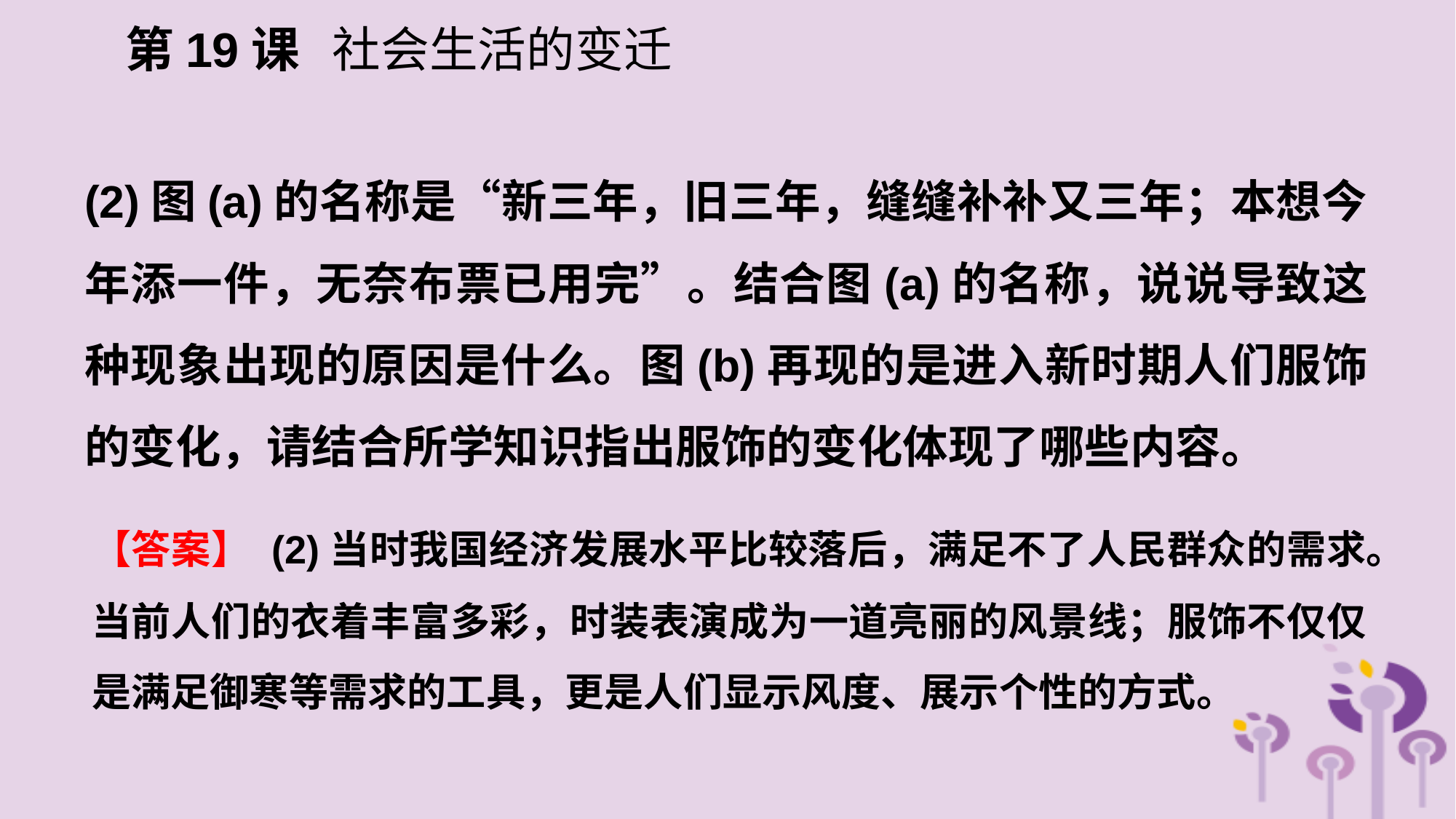

第19课   社会生活的变迁
(2)图(a)的名称是“新三年，旧三年，缝缝补补又三年；本想今年添一件，无奈布票已用完”。结合图(a)的名称，说说导致这种现象出现的原因是什么。图(b)再现的是进入新时期人们服饰的变化，请结合所学知识指出服饰的变化体现了哪些内容。
【答案】 (2)当时我国经济发展水平比较落后，满足不了人民群众的需求。当前人们的衣着丰富多彩，时装表演成为一道亮丽的风景线；服饰不仅仅是满足御寒等需求的工具，更是人们显示风度、展示个性的方式。